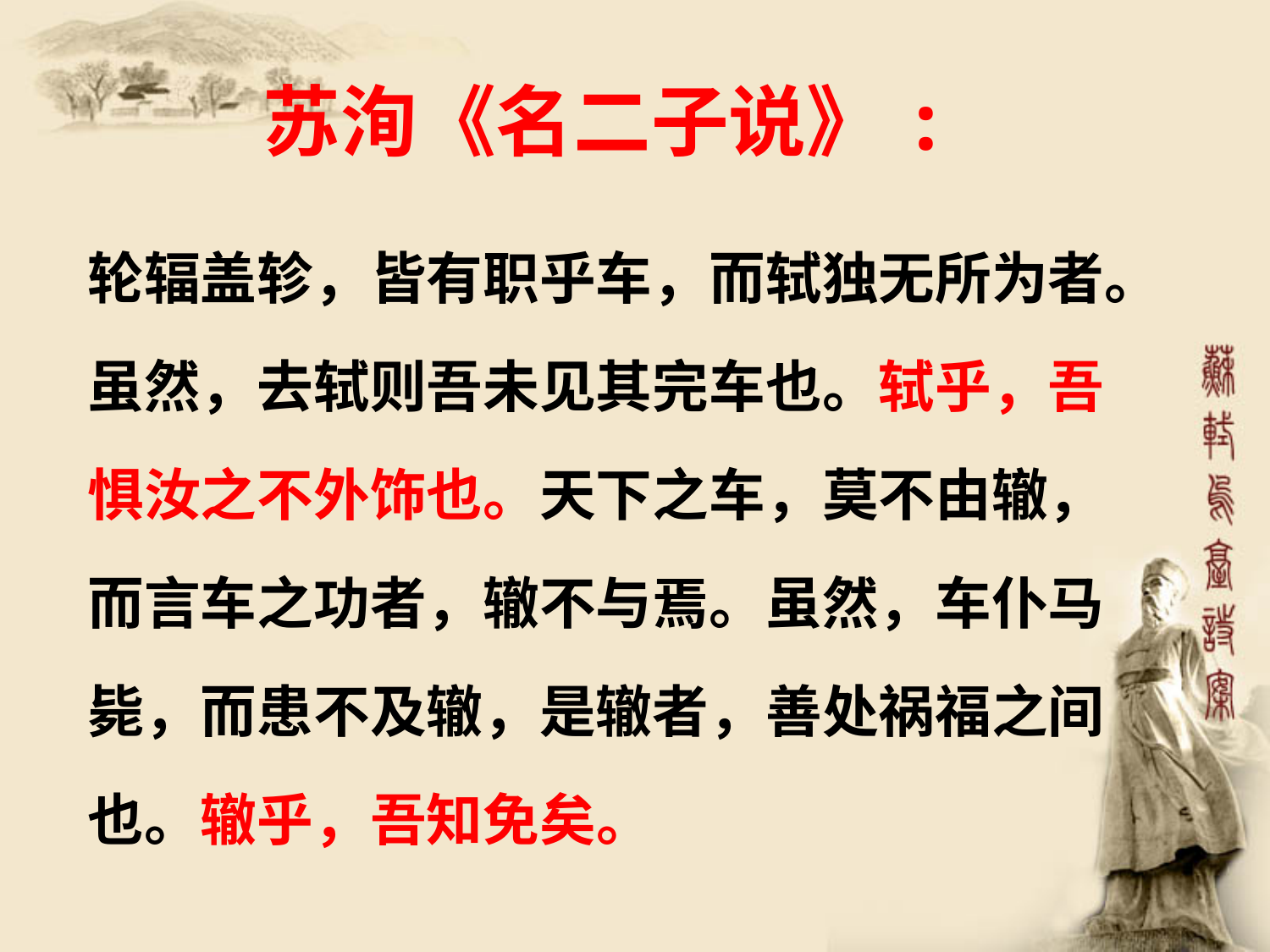

苏洵《名二子说》:
轮辐盖轸，皆有职乎车，而轼独无所为者。
虽然，去轼则吾未见其完车也。轼乎，吾
惧汝之不外饰也。天下之车，莫不由辙，
而言车之功者，辙不与焉。虽然，车仆马
毙，而患不及辙，是辙者，善处祸福之间
也。辙乎，吾知免矣。